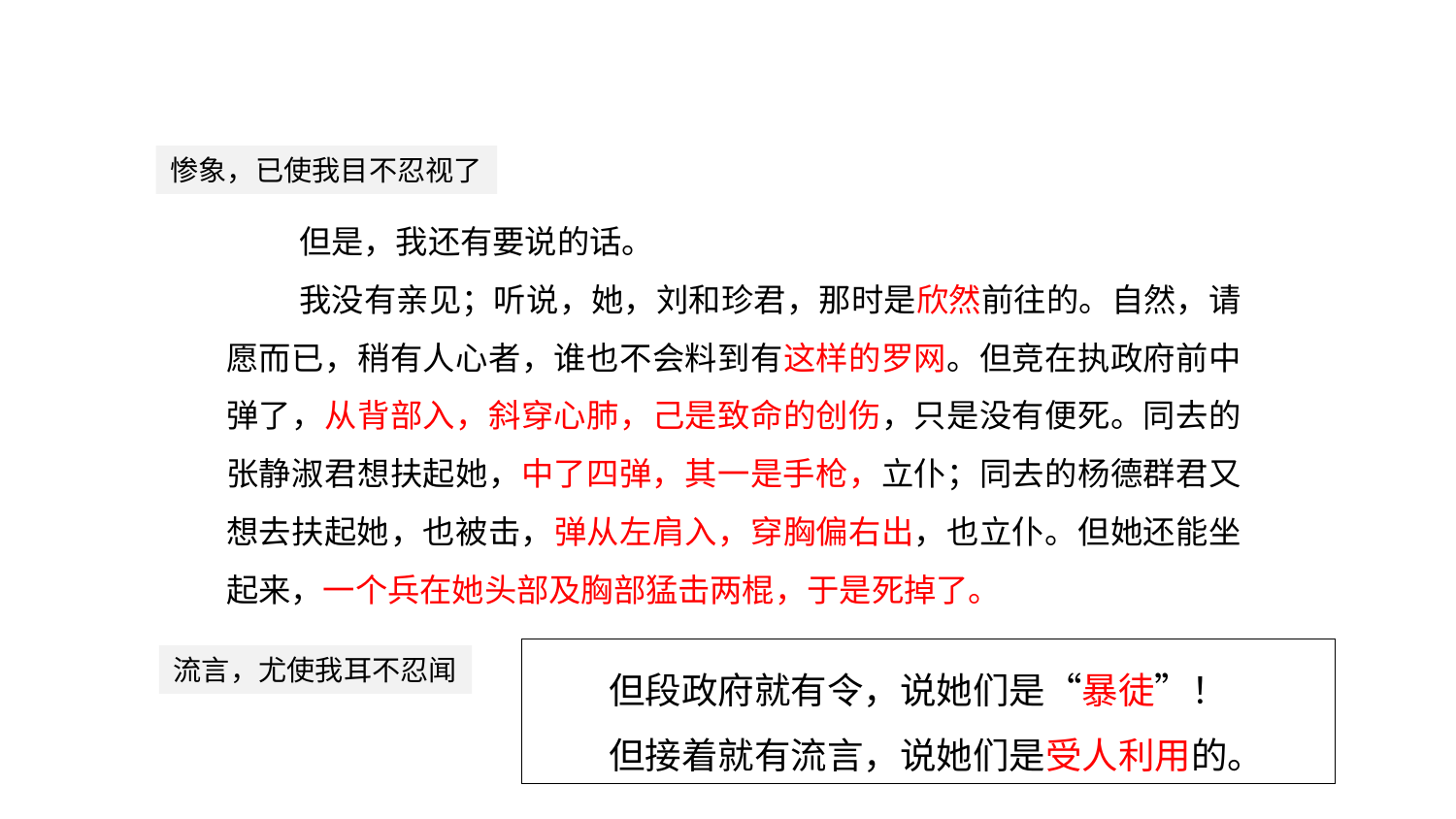

精读体会
惨象，已使我目不忍视了
但是，我还有要说的话。
我没有亲见；听说，她，刘和珍君，那时是欣然前往的。自然，请愿而已，稍有人心者，谁也不会料到有这样的罗网。但竞在执政府前中弹了，从背部入，斜穿心肺，己是致命的创伤，只是没有便死。同去的张静淑君想扶起她，中了四弹，其一是手枪，立仆；同去的杨德群君又想去扶起她，也被击，弹从左肩入，穿胸偏右出，也立仆。但她还能坐起来，一个兵在她头部及胸部猛击两棍，于是死掉了。
但段政府就有令，说她们是“暴徒”！
但接着就有流言，说她们是受人利用的。
流言，尤使我耳不忍闻